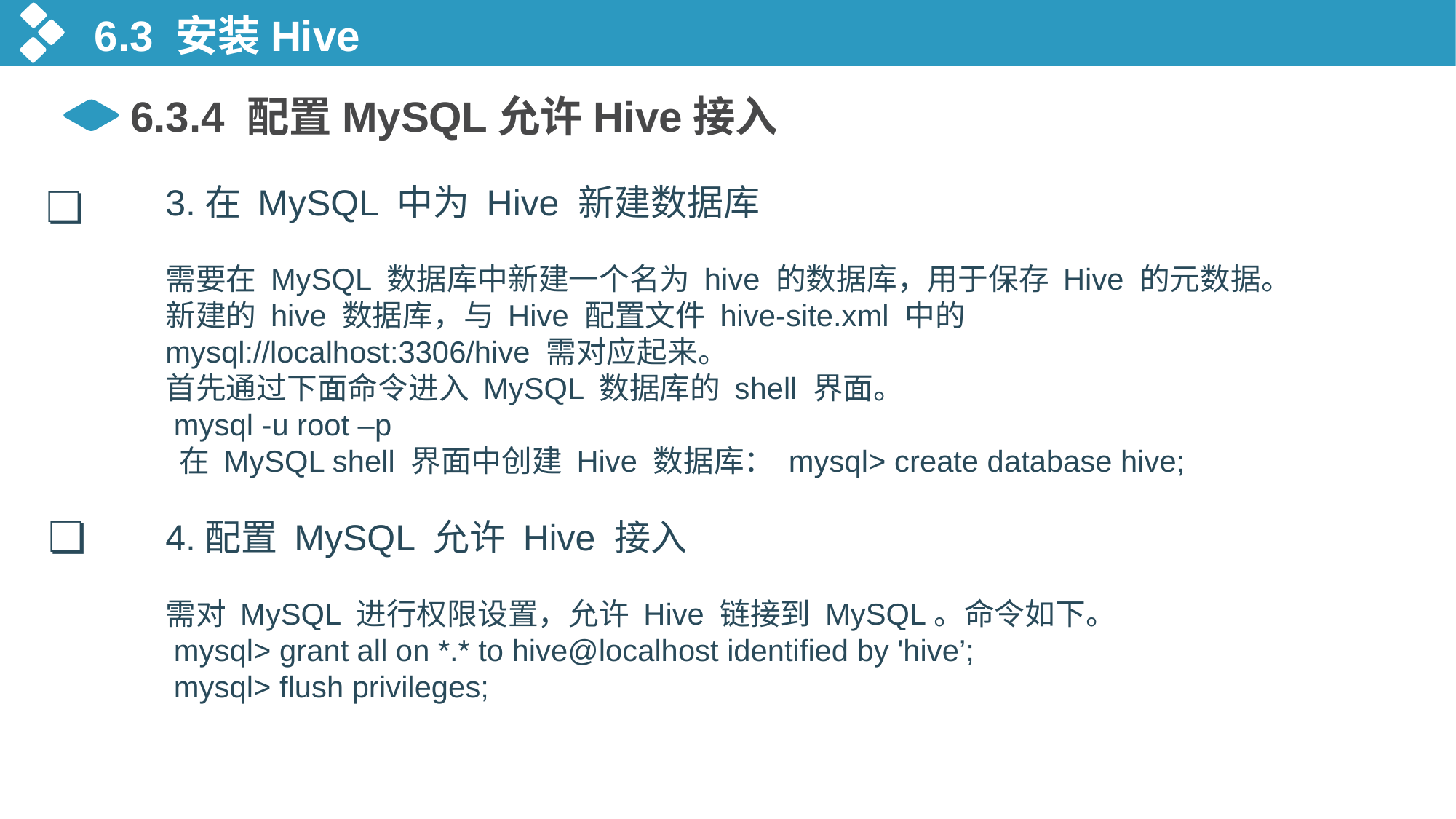

6.3 安装Hive
6.3.4 配置MySQL允许Hive接入

❏
3.在 MySQL 中为 Hive 新建数据库

需要在 MySQL 数据库中新建一个名为 hive 的数据库，用于保存 Hive 的元数据。 新建的 hive 数据库，与 Hive 配置文件 hive-site.xml 中的 mysql://localhost:3306/hive 需对应起来。
首先通过下面命令进入 MySQL 数据库的 shell 界面。
 mysql -u root –p
 在 MySQL shell 界面中创建 Hive 数据库： mysql> create database hive;

4.配置 MySQL 允许 Hive 接入

需对 MySQL 进行权限设置，允许 Hive 链接到 MySQL。命令如下。
 mysql> grant all on *.* to hive@localhost identified by 'hive’;
 mysql> flush privileges;
❏